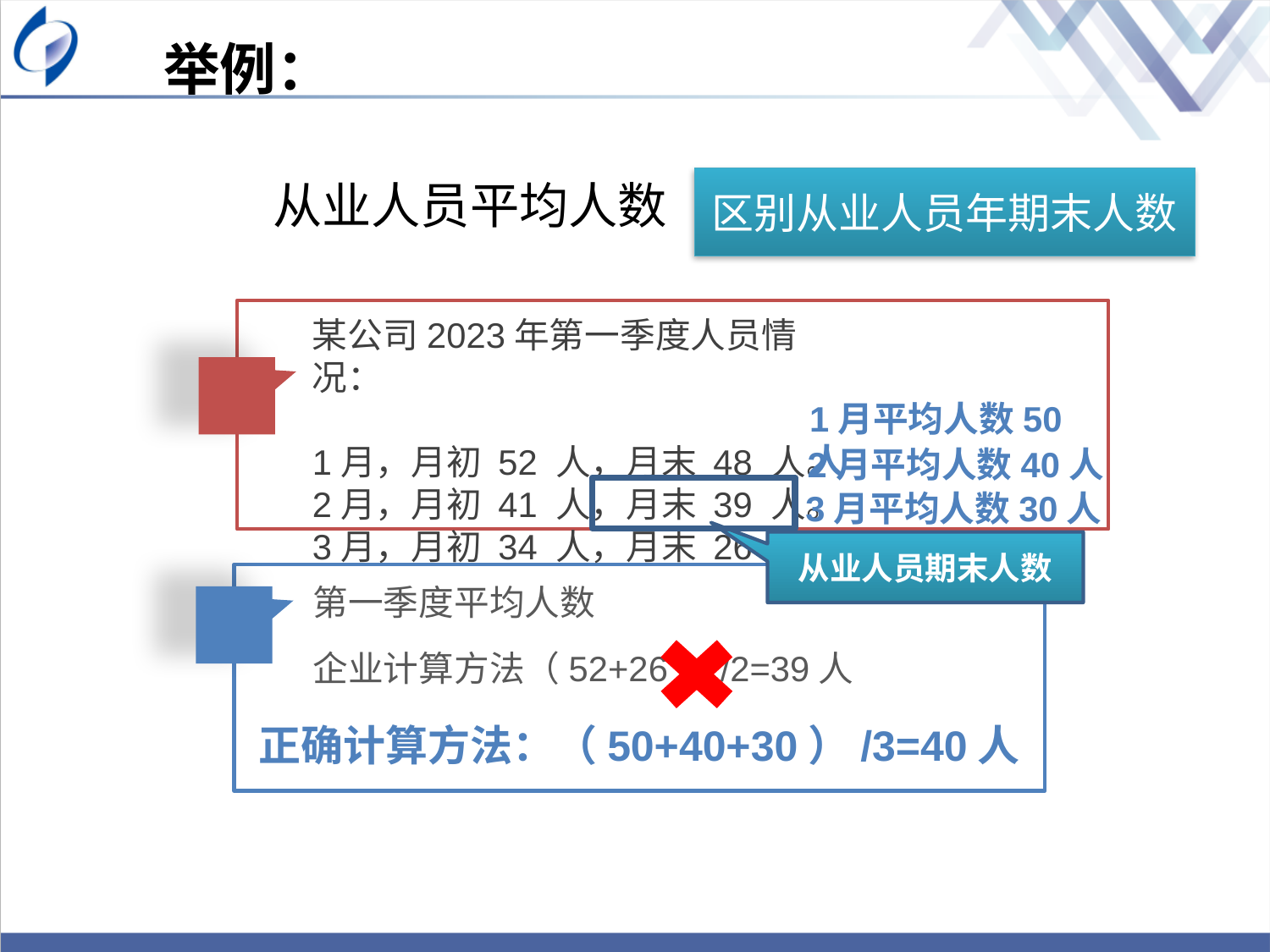

举例：
区别从业人员年期末人数
从业人员平均人数

某公司2023年第一季度人员情况：

1月，月初 52 人，月末 48 人。
2月，月初 41 人，月末 39 人。
3月，月初 34 人，月末 26 人。

1月平均人数50人
2月平均人数40人

3月平均人数30人
从业人员期末人数

第一季度平均人数

企业计算方法（52+26）/2=39人
正确计算方法：（50+40+30）/3=40人